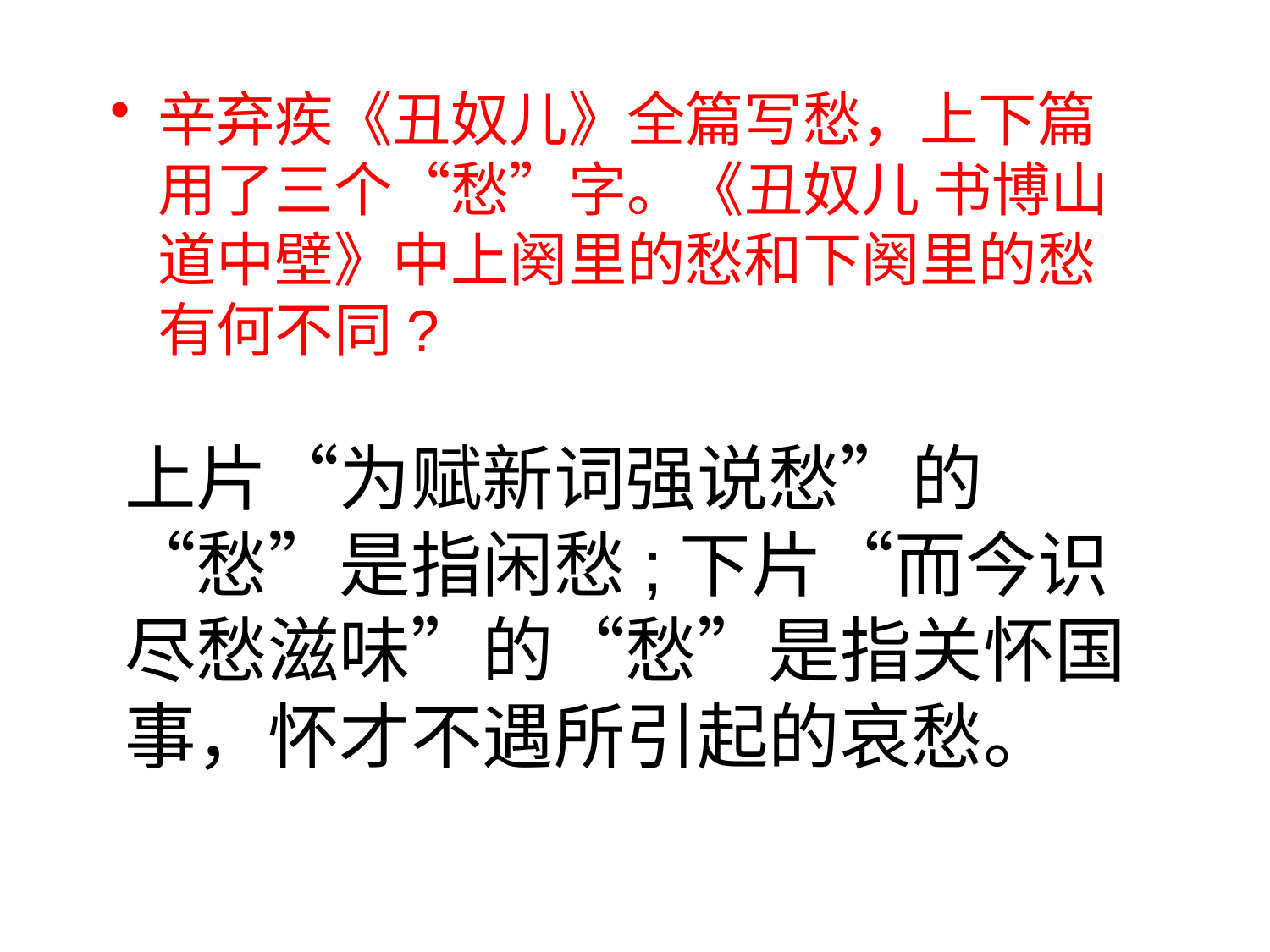

辛弃疾《丑奴儿》全篇写愁，上下篇用了三个“愁”字。《丑奴儿 书博山道中壁》中上阕里的愁和下阕里的愁有何不同?

上片“为赋新词强说愁”的“愁”是指闲愁;下片“而今识尽愁滋味”的“愁”是指关怀国事，怀才不遇所引起的哀愁。